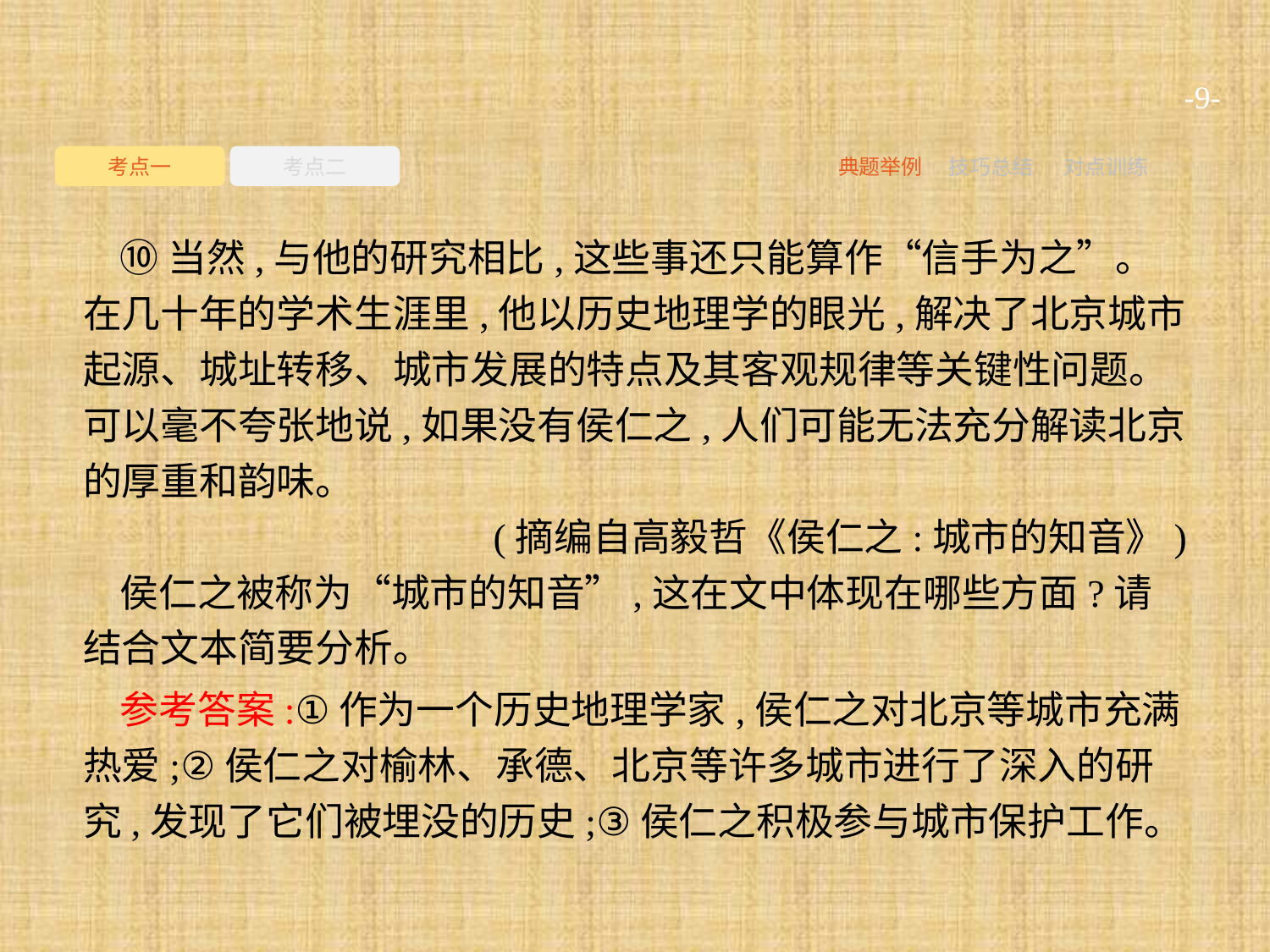

-9-
考点一
考点二
典题举例
技巧总结
对点训练
⑩当然,与他的研究相比,这些事还只能算作“信手为之”。在几十年的学术生涯里,他以历史地理学的眼光,解决了北京城市起源、城址转移、城市发展的特点及其客观规律等关键性问题。可以毫不夸张地说,如果没有侯仁之,人们可能无法充分解读北京的厚重和韵味。
(摘编自高毅哲《侯仁之:城市的知音》)
侯仁之被称为“城市的知音”,这在文中体现在哪些方面?请结合文本简要分析。
参考答案:①作为一个历史地理学家,侯仁之对北京等城市充满热爱;②侯仁之对榆林、承德、北京等许多城市进行了深入的研究,发现了它们被埋没的历史;③侯仁之积极参与城市保护工作。